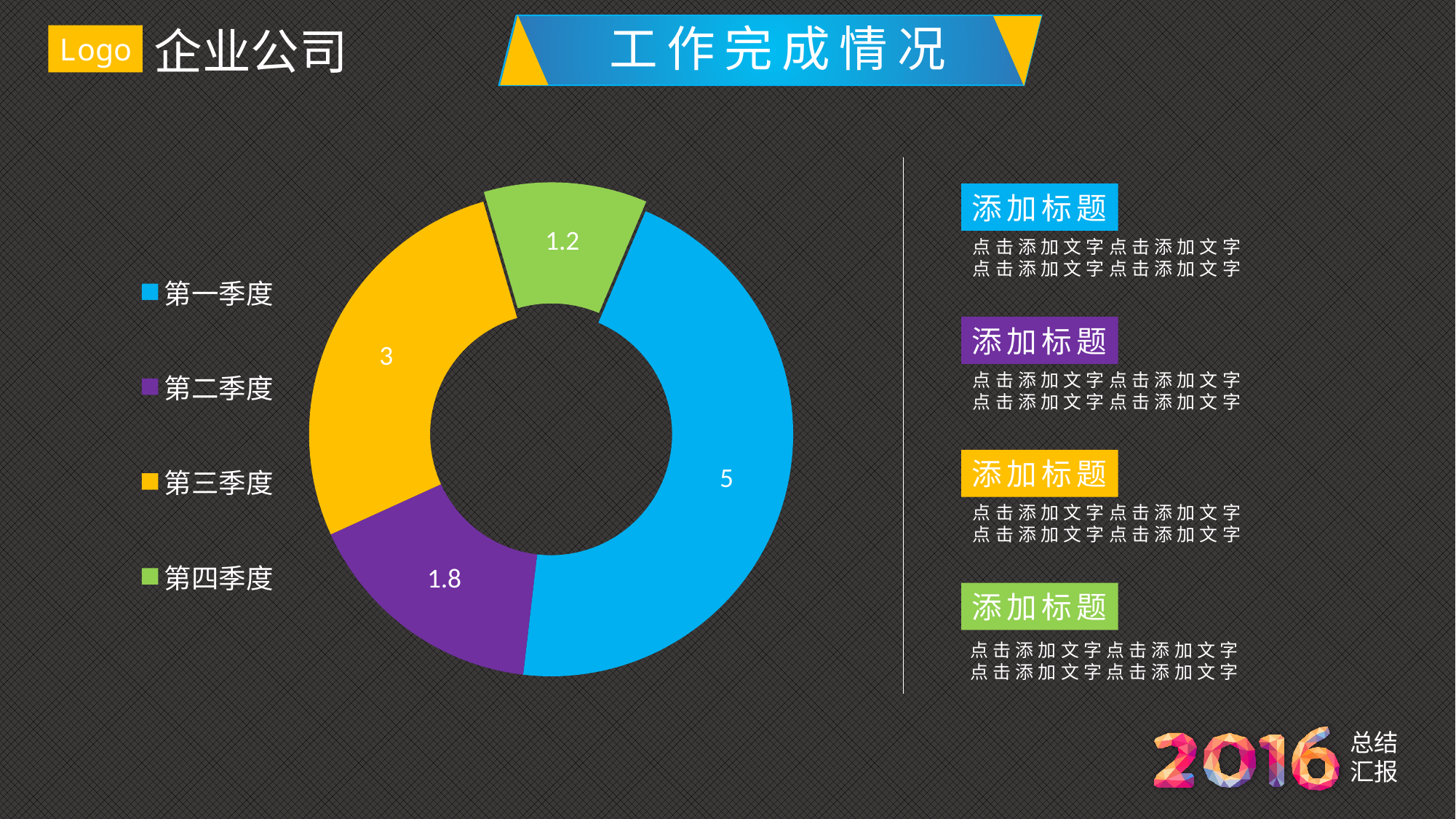

工作完成情况

### Chart

| Category | 销售额 |
|---|---|
| 第一季度 | 5.0 |
| 第二季度 | 1.8 |
| 第三季度 | 3.0 |
| 第四季度 | 1.2 |
添加标题
点击添加文字点击添加文字
点击添加文字点击添加文字
添加标题
点击添加文字点击添加文字
点击添加文字点击添加文字
添加标题
点击添加文字点击添加文字
点击添加文字点击添加文字
添加标题
点击添加文字点击添加文字
点击添加文字点击添加文字